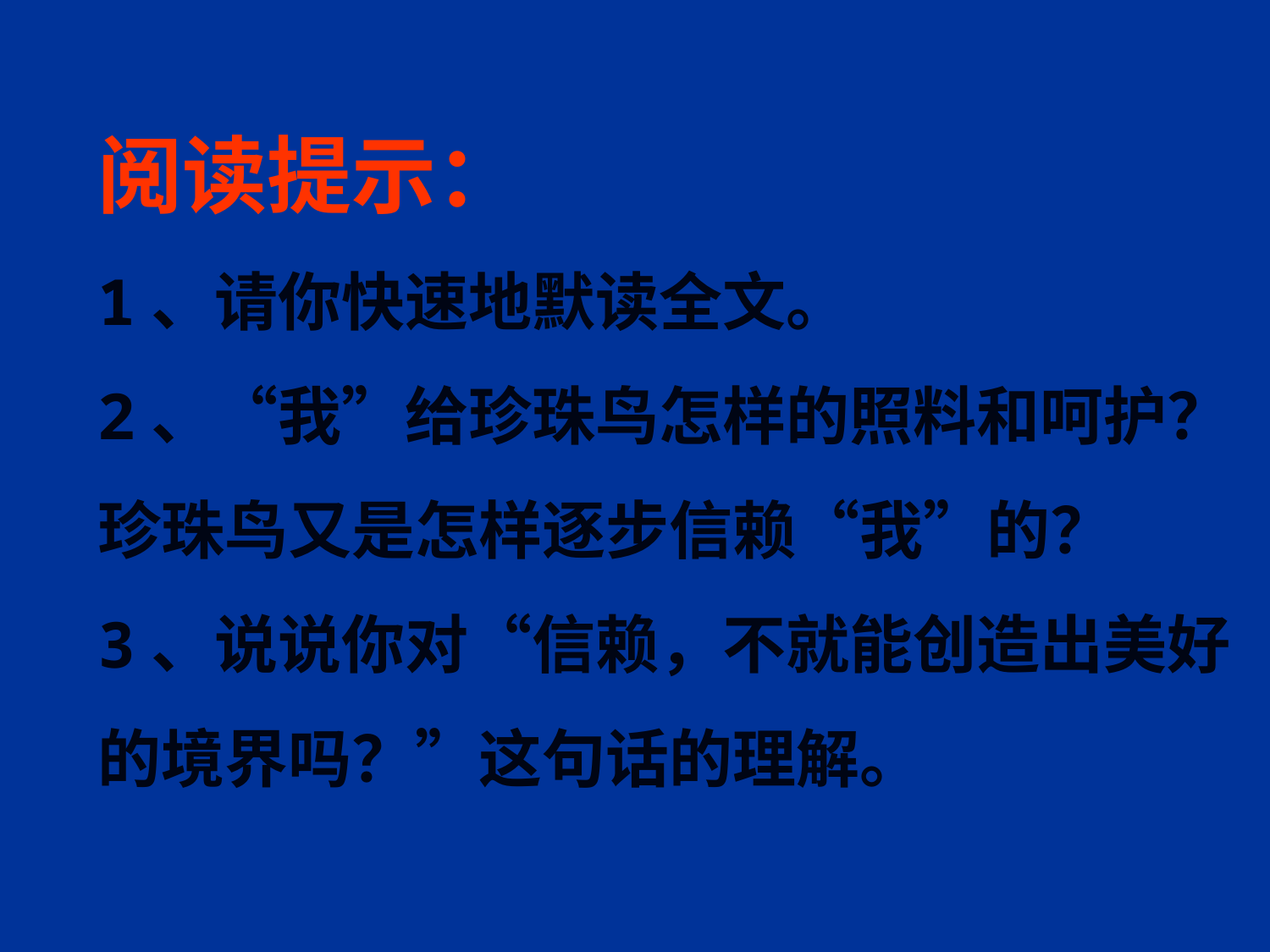

阅读提示：
1、请你快速地默读全文。
2、“我”给珍珠鸟怎样的照料和呵护？珍珠鸟又是怎样逐步信赖“我”的？
3、说说你对“信赖，不就能创造出美好的境界吗？”这句话的理解。